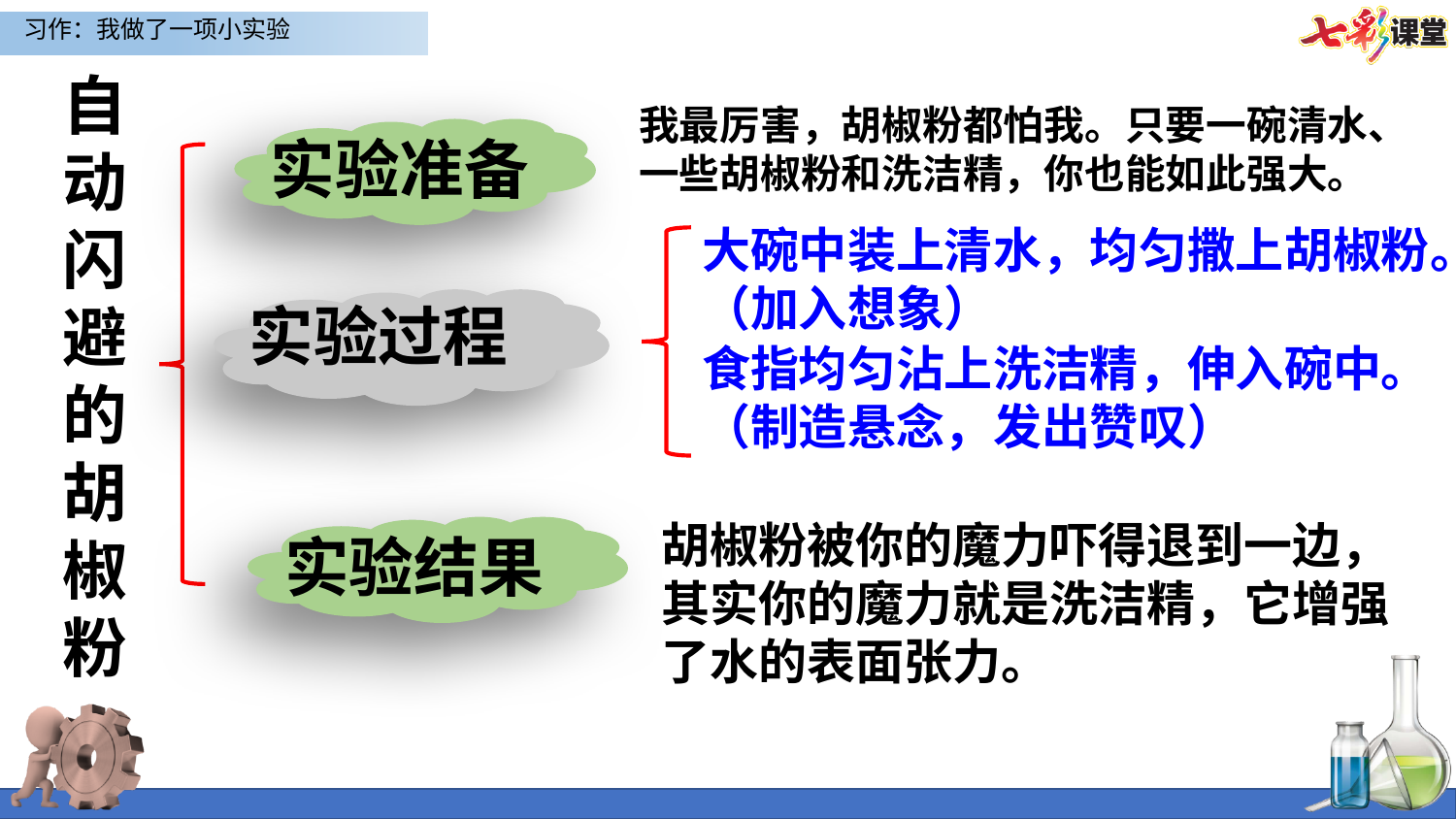

自动闪避的胡椒粉
我最厉害，胡椒粉都怕我。只要一碗清水、一些胡椒粉和洗洁精，你也能如此强大。

实验准备

大碗中装上清水，均匀撒上胡椒粉。（加入想象）

实验过程

食指均匀沾上洗洁精，伸入碗中。
（制造悬念，发出赞叹）
胡椒粉被你的魔力吓得退到一边，其实你的魔力就是洗洁精，它增强了水的表面张力。

实验结果